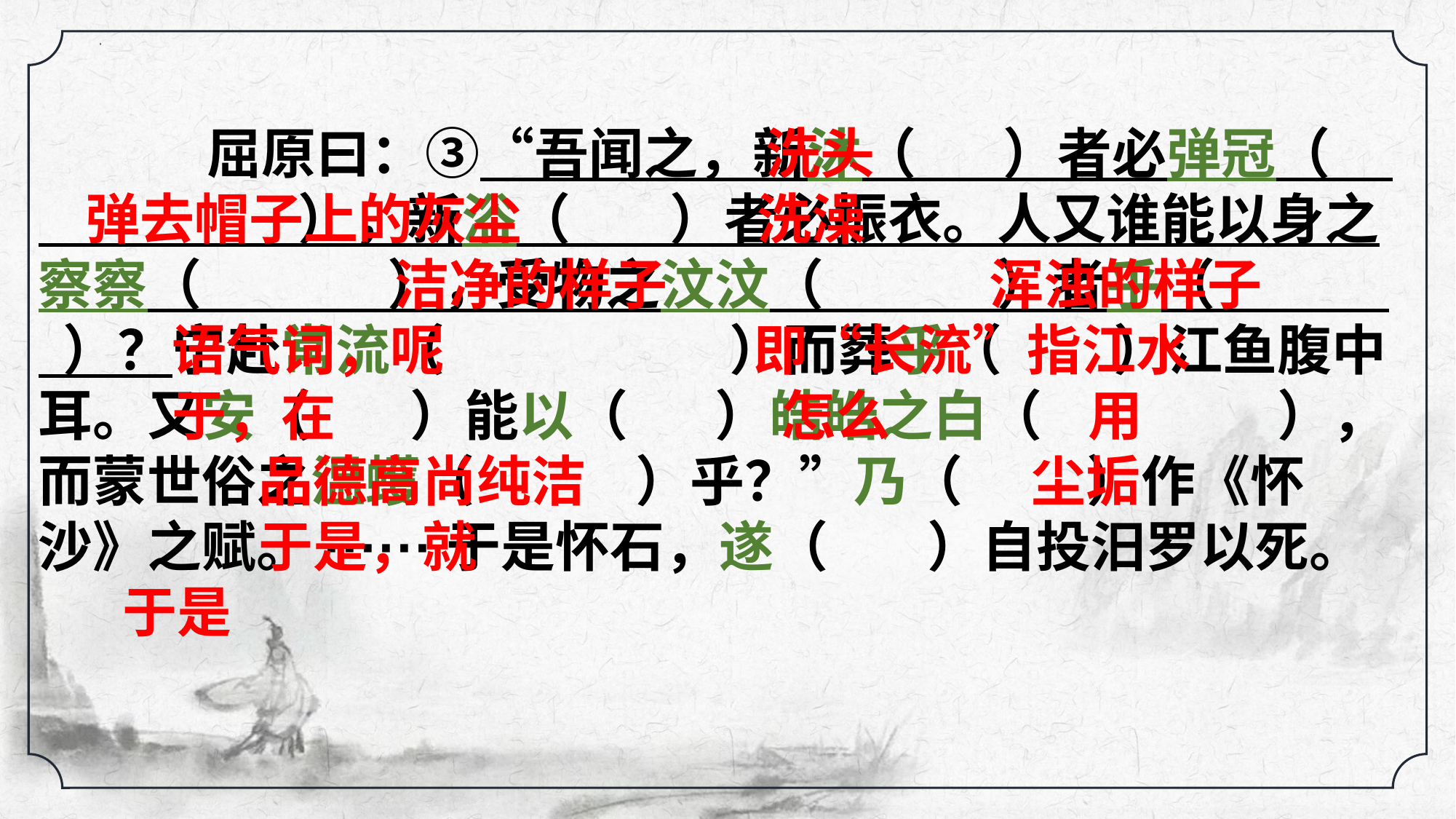

洗头
     弹去帽子上的灰尘                   洗澡
                              洁净的样子                          浑浊的样子
            语气词，呢                         即“长流”指江水
            于，在                                    怎么                用
                   品德高尚纯洁                                    尘垢
                   于是，就
        于是
          屈原曰：③“吾闻之，新沐（       ）者必弹冠（                           ），新浴（        ）者必振衣。人又谁能以身之察察（               ），受物之汶汶（              ）者乎（                 ）？宁赴常流（                       ）而葬乎（         ）江鱼腹中耳。又安（        ）能以（       ）皓皓之白（                   ），而蒙世俗之温蠖（             ）乎？”乃（          ）作《怀沙》之赋。······于是怀石，遂（        ）自投汨罗以死。